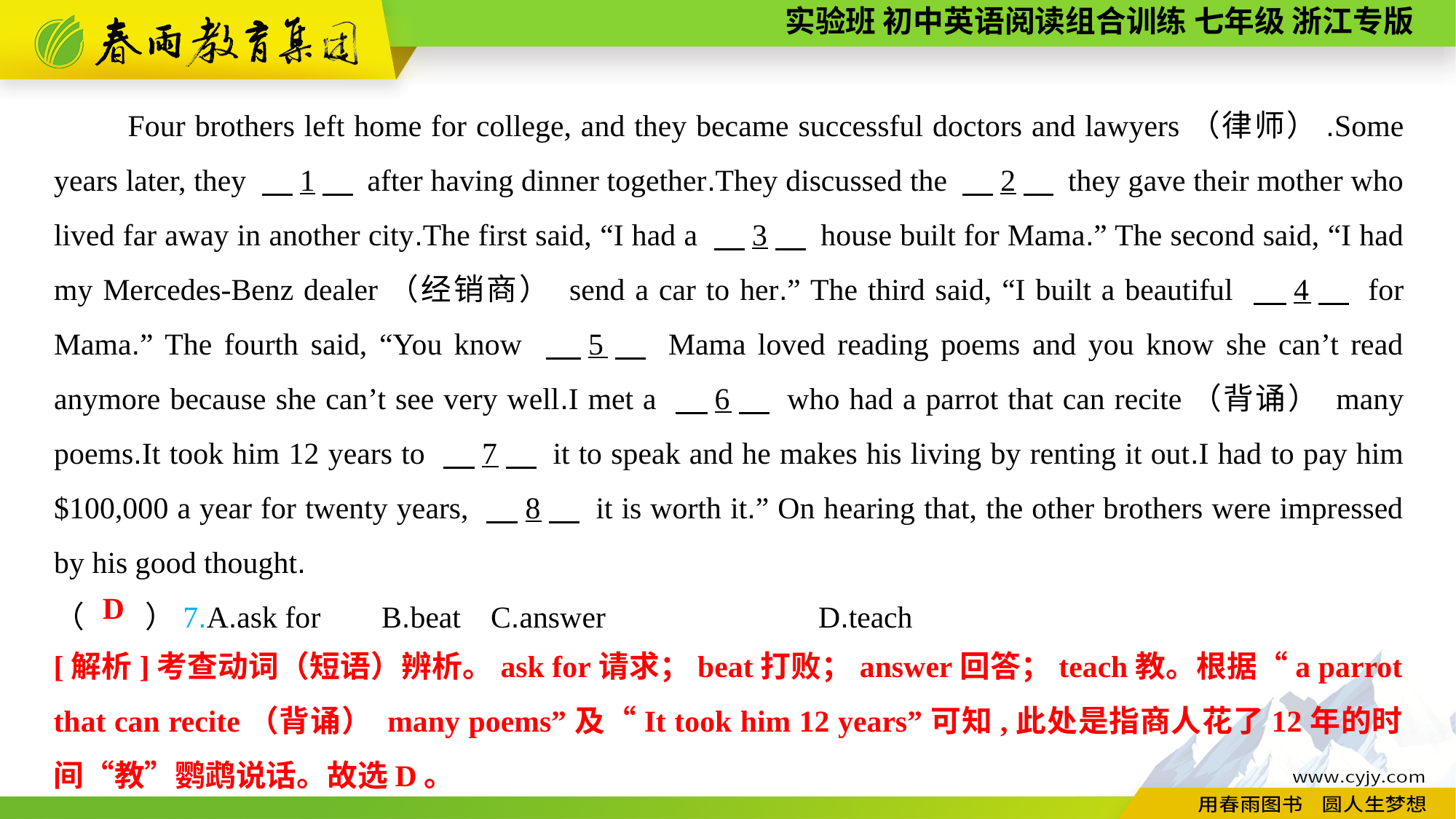

Four brothers left home for college, and they became successful doctors and lawyers（律师）.Some years later, they 　1　 after having dinner together.They discussed the 　2　 they gave their mother who lived far away in another city.The first said, “I had a 　3　 house built for Mama.” The second said, “I had my Mercedes-Benz dealer（经销商） send a car to her.” The third said, “I built a beautiful 　4　 for Mama.” The fourth said, “You know 　5　 Mama loved reading poems and you know she can’t read anymore because she can’t see very well.I met a 　6　 who had a parrot that can recite（背诵） many poems.It took him 12 years to 　7　 it to speak and he makes his living by renting it out.I had to pay him $100,000 a year for twenty years, 　8　 it is worth it.” On hearing that, the other brothers were impressed by his good thought.
（　　）7.A.ask for	B.beat	C.answer		D.teach
D
[解析]考查动词（短语）辨析。ask for请求；beat打败；answer回答；teach教。根据“a parrot that can recite（背诵） many poems”及“It took him 12 years”可知,此处是指商人花了12年的时间“教”鹦鹉说话。故选D。